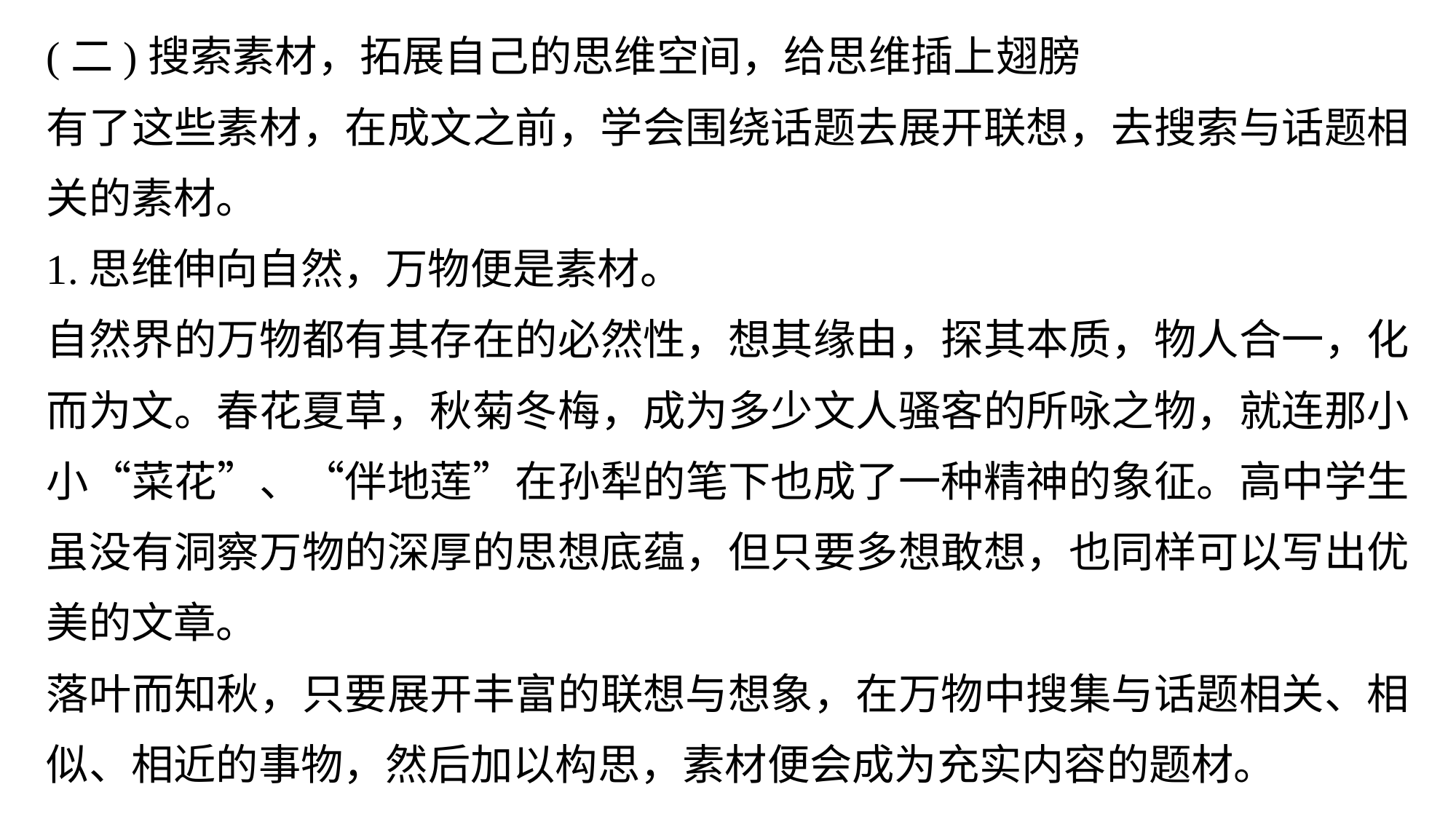

(二)搜索素材，拓展自己的思维空间，给思维插上翅膀
有了这些素材，在成文之前，学会围绕话题去展开联想，去搜索与话题相关的素材。
1.思维伸向自然，万物便是素材。
自然界的万物都有其存在的必然性，想其缘由，探其本质，物人合一，化而为文。春花夏草，秋菊冬梅，成为多少文人骚客的所咏之物，就连那小小“菜花”、“伴地莲”在孙犁的笔下也成了一种精神的象征。高中学生虽没有洞察万物的深厚的思想底蕴，但只要多想敢想，也同样可以写出优美的文章。
落叶而知秋，只要展开丰富的联想与想象，在万物中搜集与话题相关、相似、相近的事物，然后加以构思，素材便会成为充实内容的题材。